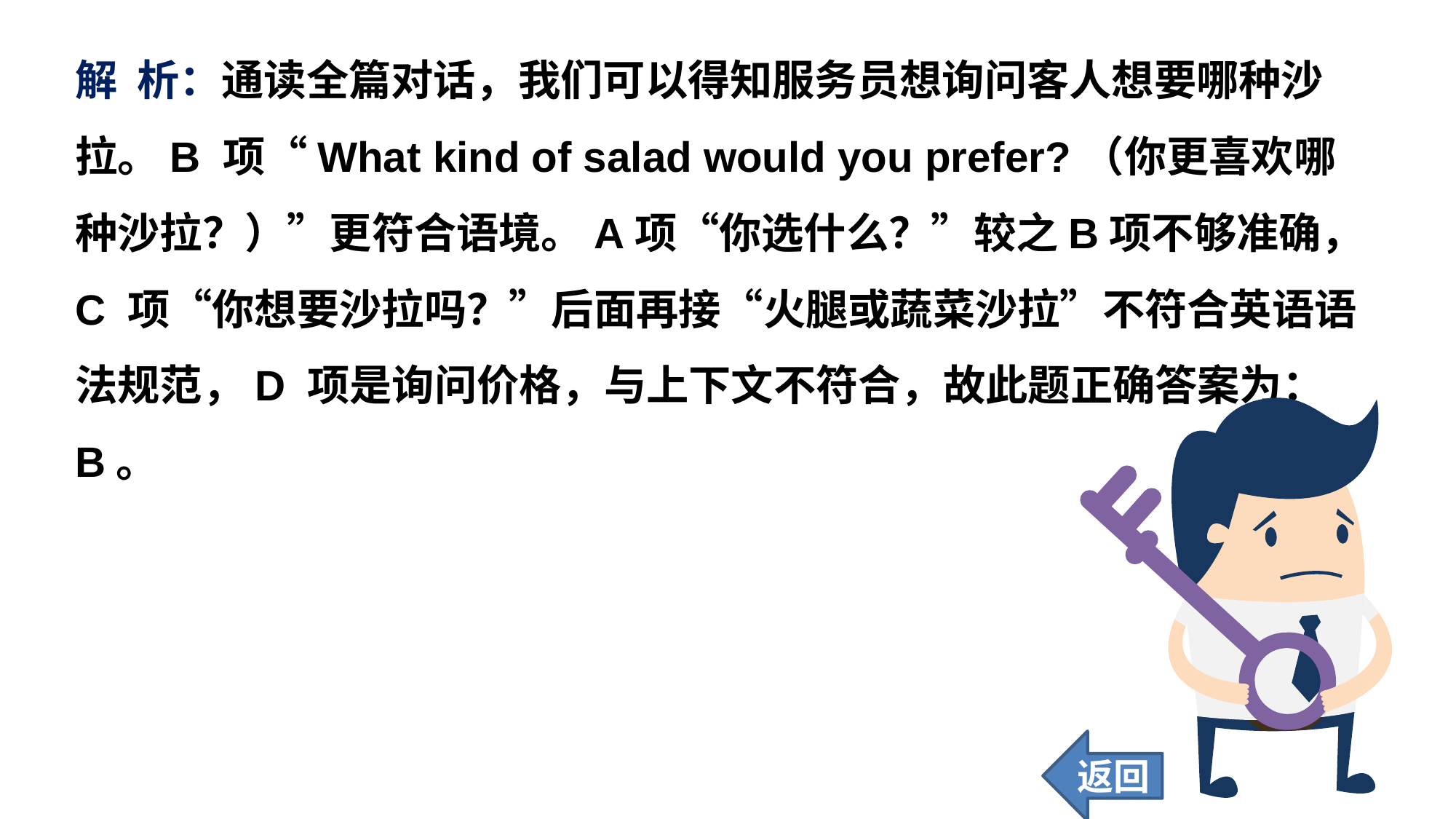

解  析：通读全篇对话，我们可以得知服务员想询问客人想要哪种沙拉。B 项“What kind of salad would you prefer?（你更喜欢哪种沙拉？）”更符合语境。A项“你选什么？”较之B项不够准确，C 项“你想要沙拉吗？”后面再接“火腿或蔬菜沙拉”不符合英语语法规范，D 项是询问价格，与上下文不符合，故此题正确答案为：B。

返回
21